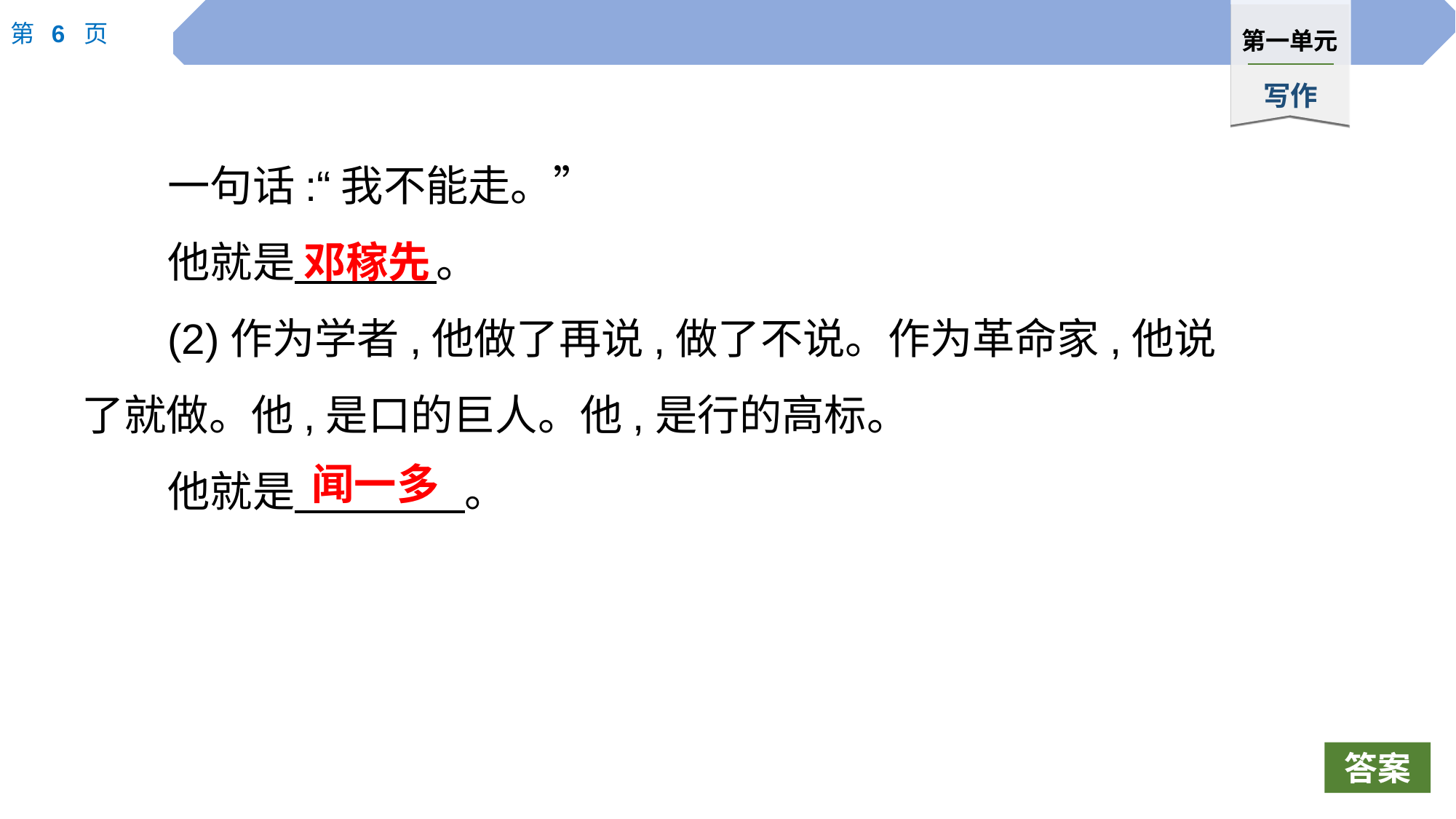

一句话:“我不能走。”
他就是　      　。
(2)作为学者,他做了再说,做了不说。作为革命家,他说了就做。他,是口的巨人。他,是行的高标。
他就是　         　。
邓稼先
闻一多
答案